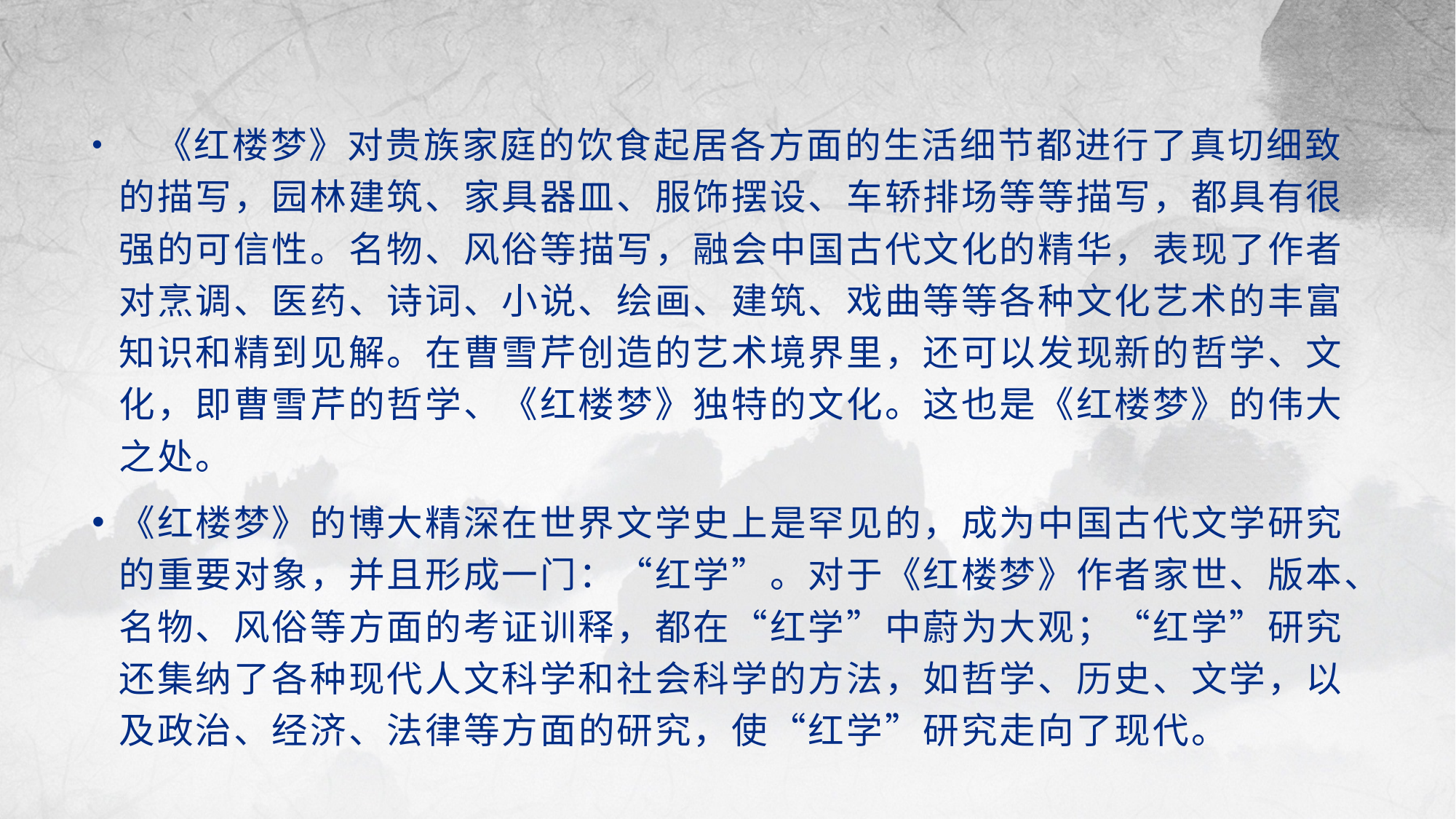

《红楼梦》对贵族家庭的饮食起居各方面的生活细节都进行了真切细致的描写，园林建筑、家具器皿、服饰摆设、车轿排场等等描写，都具有很强的可信性。名物、风俗等描写，融会中国古代文化的精华，表现了作者对烹调、医药、诗词、小说、绘画、建筑、戏曲等等各种文化艺术的丰富知识和精到见解。在曹雪芹创造的艺术境界里，还可以发现新的哲学、文化，即曹雪芹的哲学、《红楼梦》独特的文化。这也是《红楼梦》的伟大之处。
《红楼梦》的博大精深在世界文学史上是罕见的，成为中国古代文学研究的重要对象，并且形成一门：“红学”。对于《红楼梦》作者家世、版本、名物、风俗等方面的考证训释，都在“红学”中蔚为大观；“红学”研究还集纳了各种现代人文科学和社会科学的方法，如哲学、历史、文学，以及政治、经济、法律等方面的研究，使“红学”研究走向了现代。